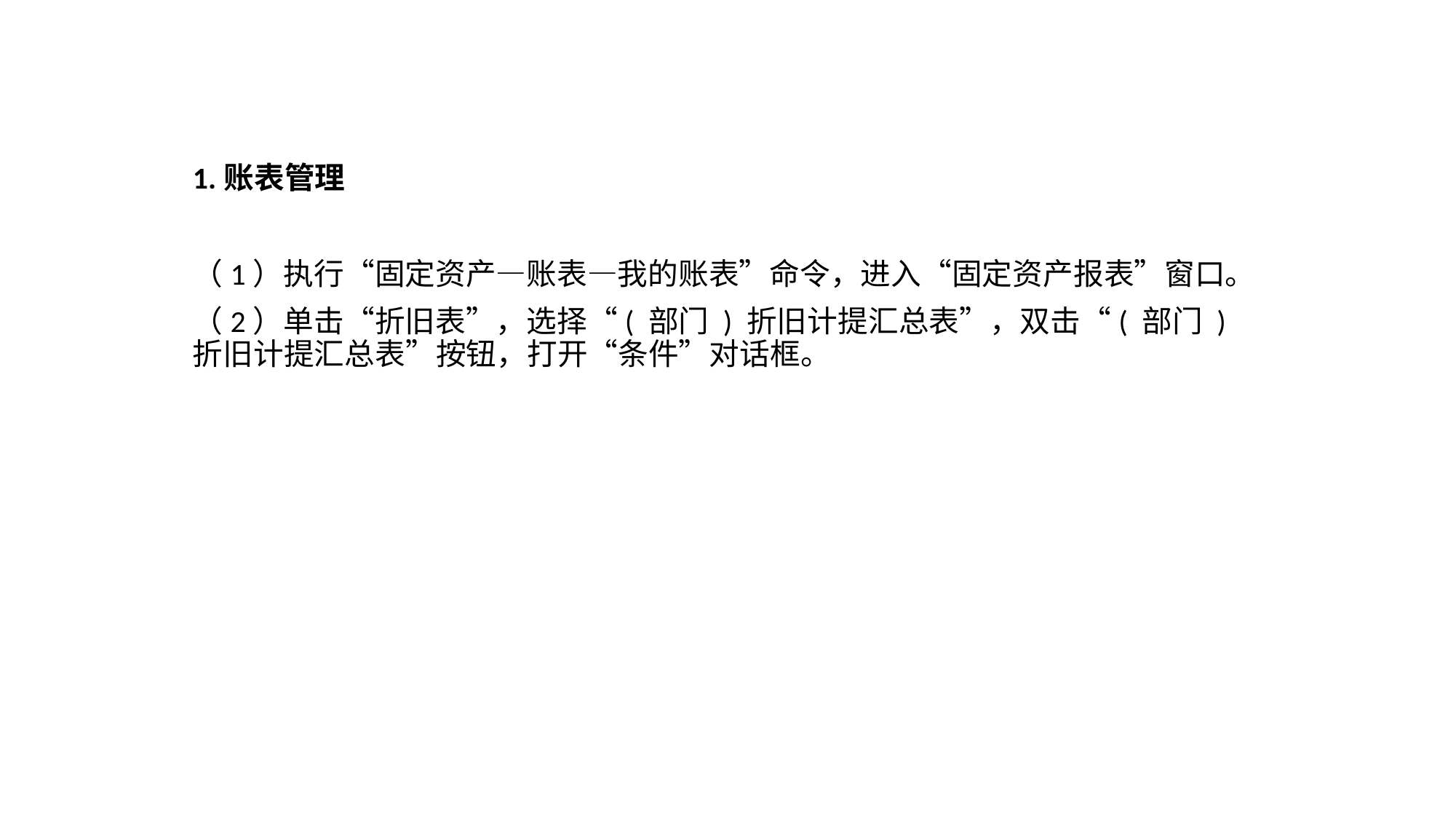

1.账表管理

（1）执行“固定资产—账表—我的账表”命令，进入“固定资产报表”窗口。
（2）单击“折旧表”，选择“( 部门 ) 折旧计提汇总表”，双击“( 部门 ) 折旧计提汇总表”按钮，打开“条件”对话框。